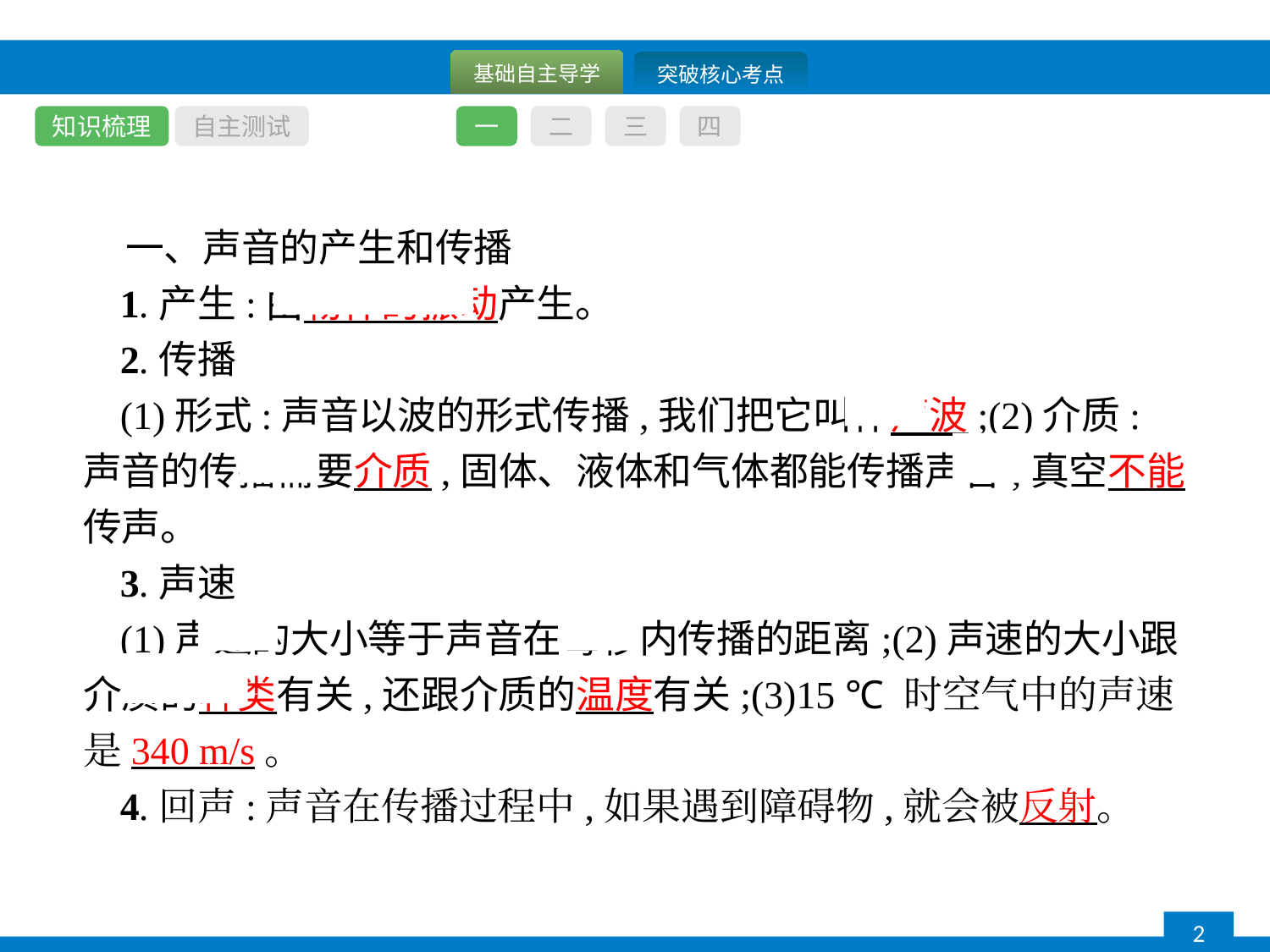

知识梳理
自主测试
一
二
三
四
一、声音的产生和传播
1.产生:由物体的振动产生。
2.传播
(1)形式:声音以波的形式传播,我们把它叫作声波;(2)介质:声音的传播需要介质,固体、液体和气体都能传播声音,真空不能传声。
3.声速
(1)声速的大小等于声音在每秒内传播的距离;(2)声速的大小跟介质的种类有关,还跟介质的温度有关;(3)15 ℃ 时空气中的声速是340 m/s。
4.回声:声音在传播过程中,如果遇到障碍物,就会被反射。